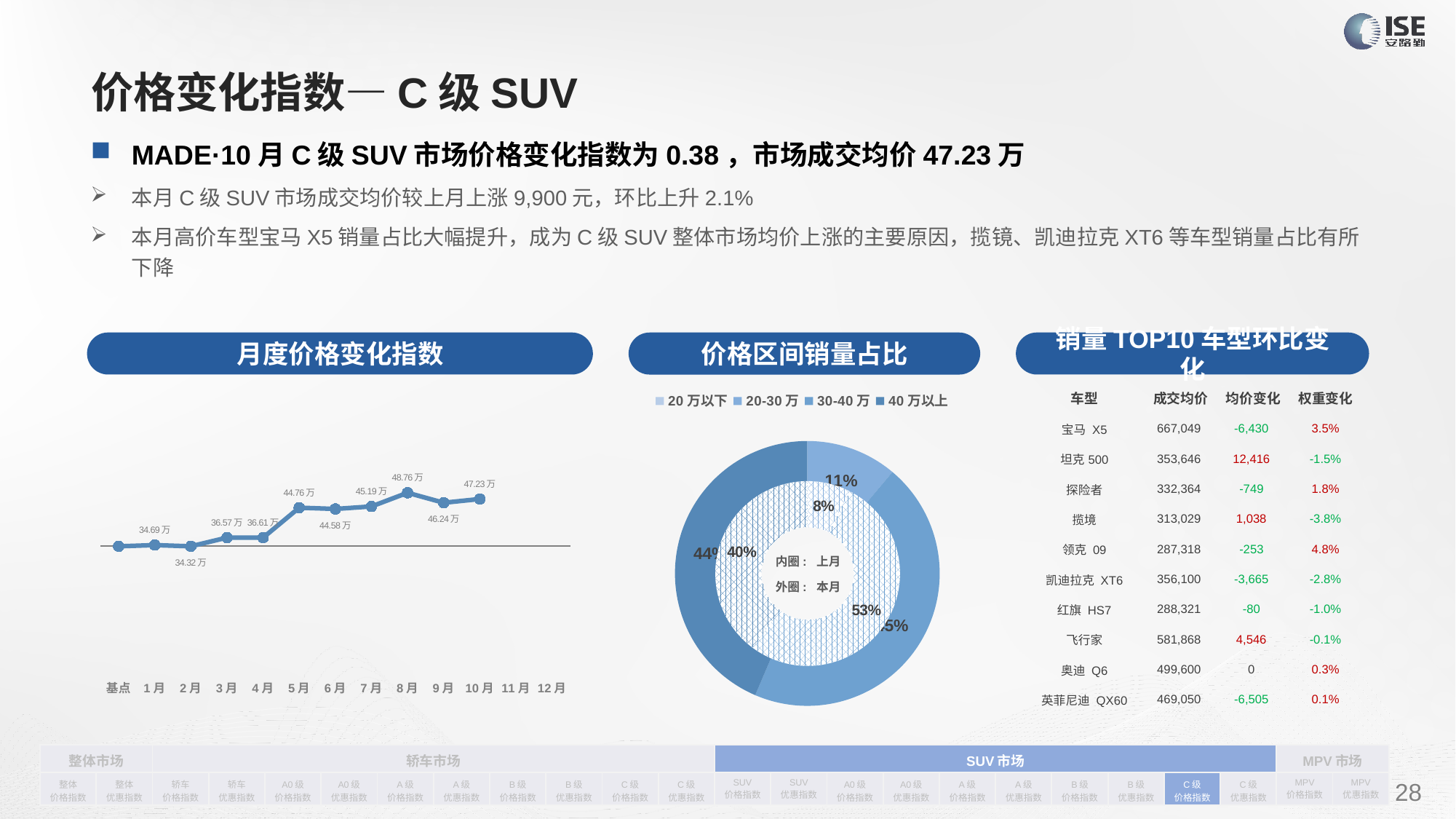

# 价格变化指数—C级SUV
MADE·10月C级SUV市场价格变化指数为0.38，市场成交均价47.23万
本月C级SUV市场成交均价较上月上涨9,900元，环比上升2.1%
本月高价车型宝马X5销量占比大幅提升，成为C级SUV整体市场均价上涨的主要原因，揽镜、凯迪拉克XT6等车型销量占比有所下降
月度价格变化指数

销量TOP10车型环比变化

价格区间销量占比

| 车型 | 成交均价 | 均价变化 | 权重变化 |
| --- | --- | --- | --- |
| 宝马 X5 | 667,049 | -6,430 | 3.5% |
| 坦克500 | 353,646 | 12,416 | -1.5% |
| 探险者 | 332,364 | -749 | 1.8% |
| 揽境 | 313,029 | 1,038 | -3.8% |
| 领克 09 | 287,318 | -253 | 4.8% |
| 凯迪拉克 XT6 | 356,100 | -3,665 | -2.8% |
| 红旗 HS7 | 288,321 | -80 | -1.0% |
| 飞行家 | 581,868 | 4,546 | -0.1% |
| 奥迪 Q6 | 499,600 | 0 | 0.3% |
| 英菲尼迪 QX60 | 469,050 | -6,505 | 0.1% |

### Chart

| Category | 销量 |
|---|---|
| 20万以下 | 0.0 |
| 20-30万 | 2154.0 |
| 30-40万 | 8785.0 |
| 40万以上 | 8442.0 |

### Chart

| Category | Y2022 |
|---|---|
| 基点 | 0.0 |
| 1月 | 0.01 |
| 2月 | 0.0 |
| 3月 | 0.07 |
| 4月 | 0.07 |
| 5月 | 0.31 |
| 6月 | 0.3 |
| 7月 | 0.32 |
| 8月 | 0.43 |
| 9月 | 0.35 |
| 10月 | 0.38 |
| 11月 | None |
| 12月 | None |

### Chart

| Category | 销量 |
|---|---|
| 20万以下 | 0.0 |
| 20-30万 | 1585.0 |
| 30-40万 | 11086.0 |
| 40万以上 | 8381.0 |
内圈:  上月
外圈:  本月
| 整体市场 |  | 轿车市场 |  |  |  |  |  |  |  |  |  | SUV市场 |  |  |  |  |  |  |  |  |  | MPV市场 |  |
| --- | --- | --- | --- | --- | --- | --- | --- | --- | --- | --- | --- | --- | --- | --- | --- | --- | --- | --- | --- | --- | --- | --- | --- |
| 整体 价格指数 | 整体 优惠指数 | 轿车 价格指数 | 轿车 优惠指数 | A0级 价格指数 | A0级 优惠指数 | A级 价格指数 | A级 优惠指数 | B级 价格指数 | B级 优惠指数 | C级 价格指数 | C级 优惠指数 | SUV 价格指数 | SUV 优惠指数 | A0级 价格指数 | A0级 优惠指数 | A级 价格指数 | A级 优惠指数 | B级 价格指数 | B级 优惠指数 | C级 价格指数 | C级 优惠指数 | MPV 价格指数 | MPV 优惠指数 |
请在插入菜单—页眉和页脚中修改此 文本
28